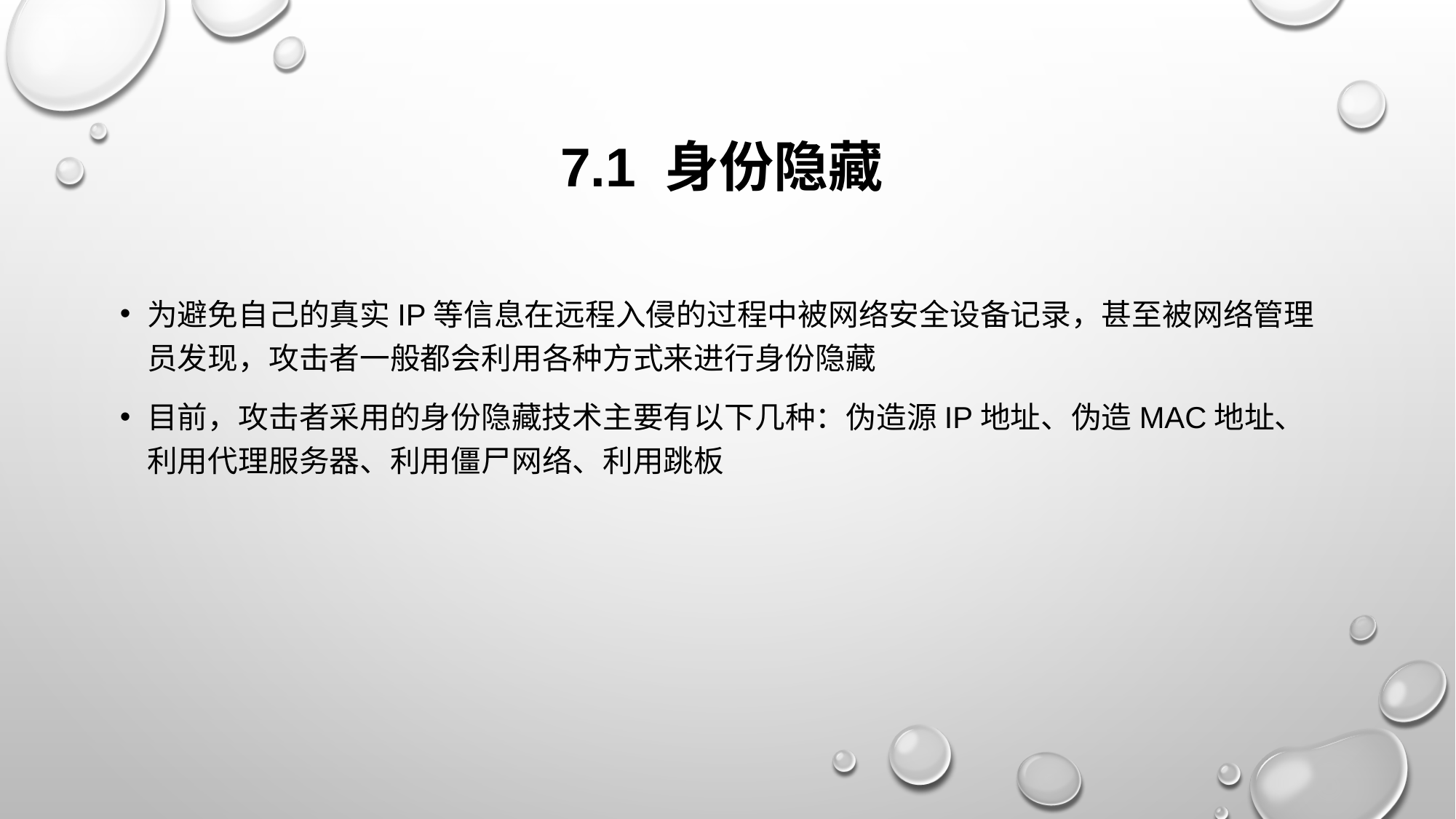

# 7.1 身份隐藏
为避免自己的真实IP等信息在远程入侵的过程中被网络安全设备记录，甚至被网络管理员发现，攻击者一般都会利用各种方式来进行身份隐藏
目前，攻击者采用的身份隐藏技术主要有以下几种：伪造源IP地址、伪造MAC地址、利用代理服务器、利用僵尸网络、利用跳板